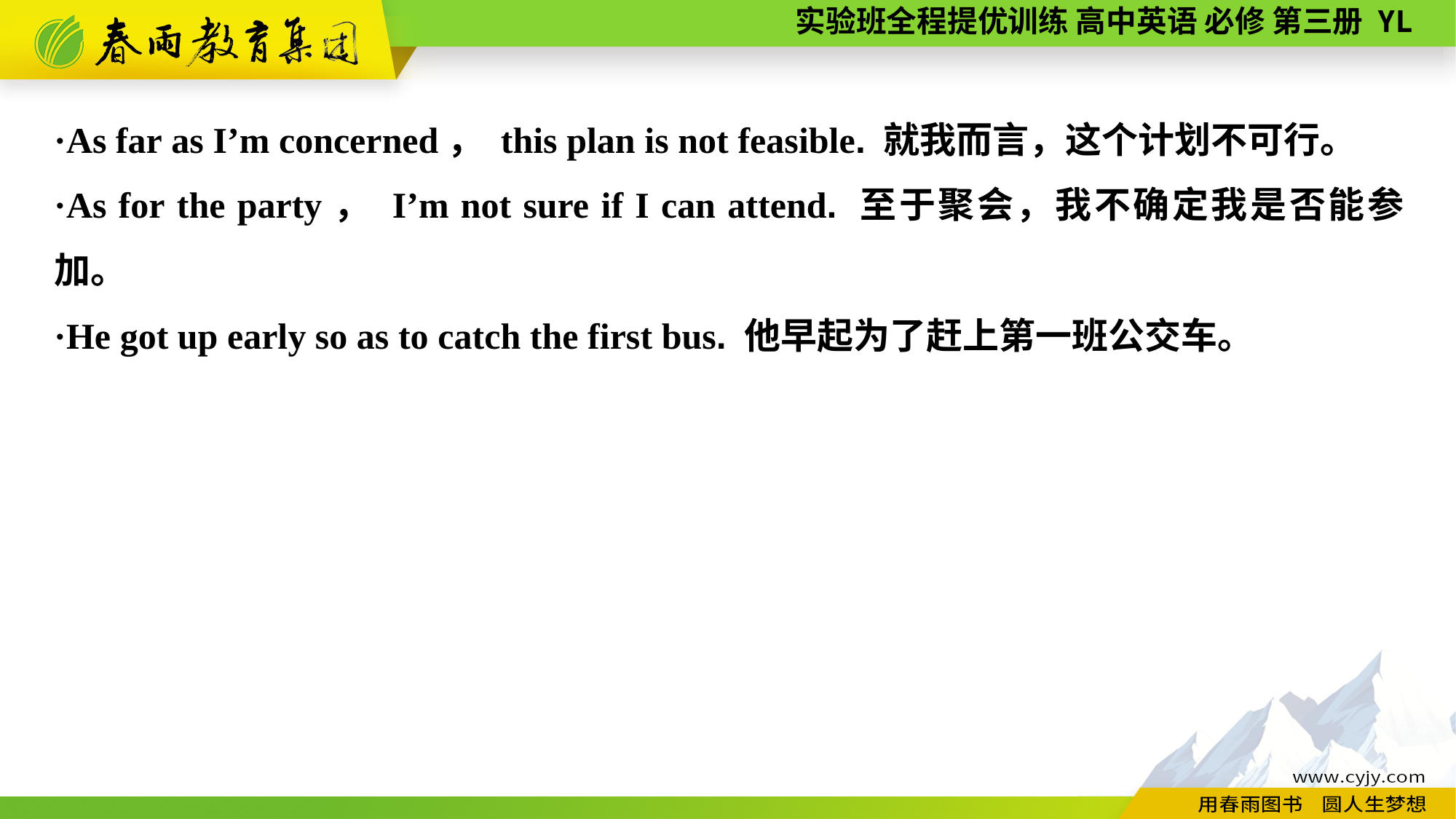

·As far as I’m concerned， this plan is not feasible. 就我而言，这个计划不可行。
·As for the party， I’m not sure if I can attend. 至于聚会，我不确定我是否能参加。
·He got up early so as to catch the first bus. 他早起为了赶上第一班公交车。